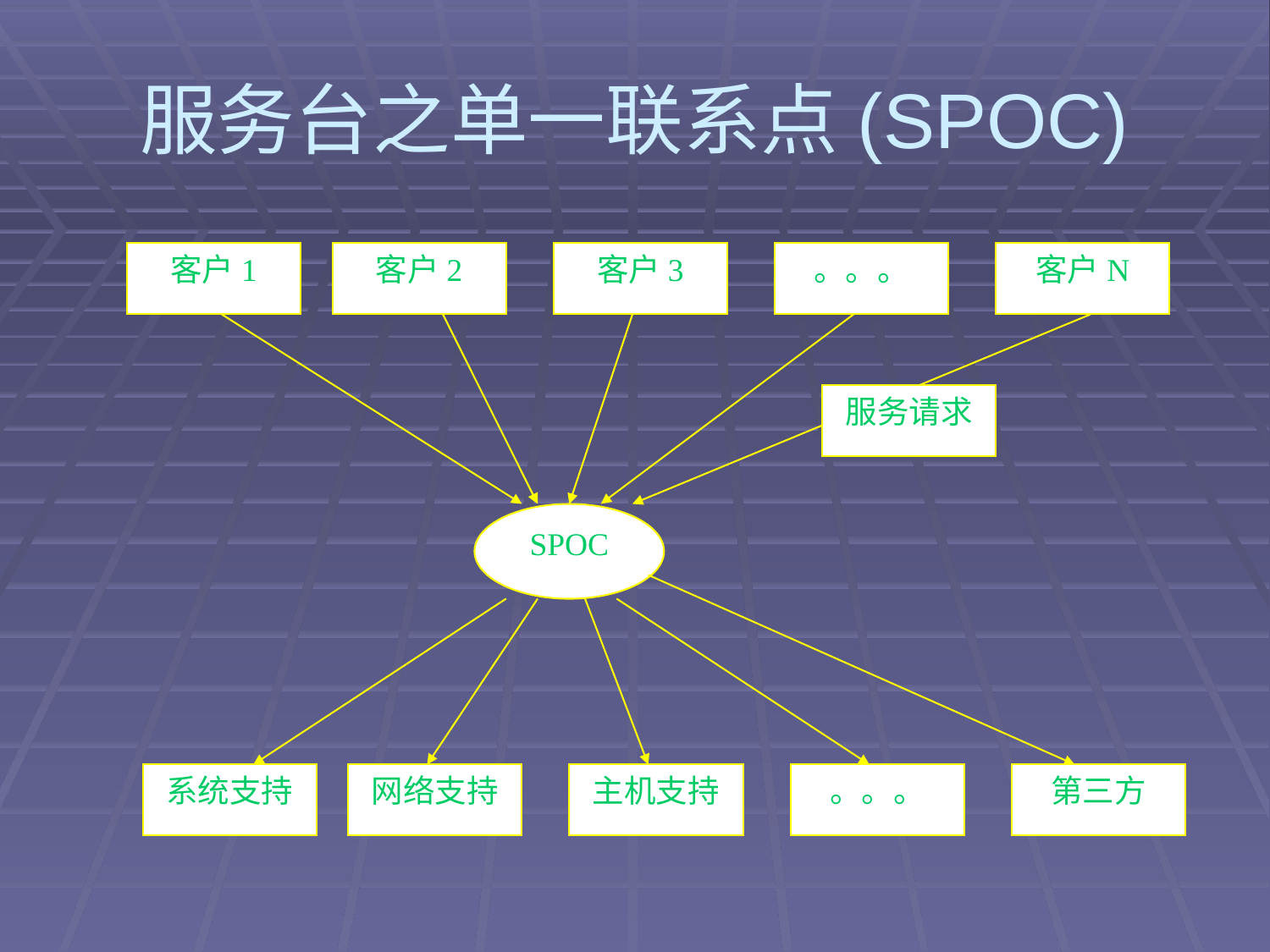

# 服务台之单一联系点(SPOC)
客户1
客户2
客户3
。。。
客户N

服务请求
SPOC

系统支持
网络支持
主机支持
。。。
第三方